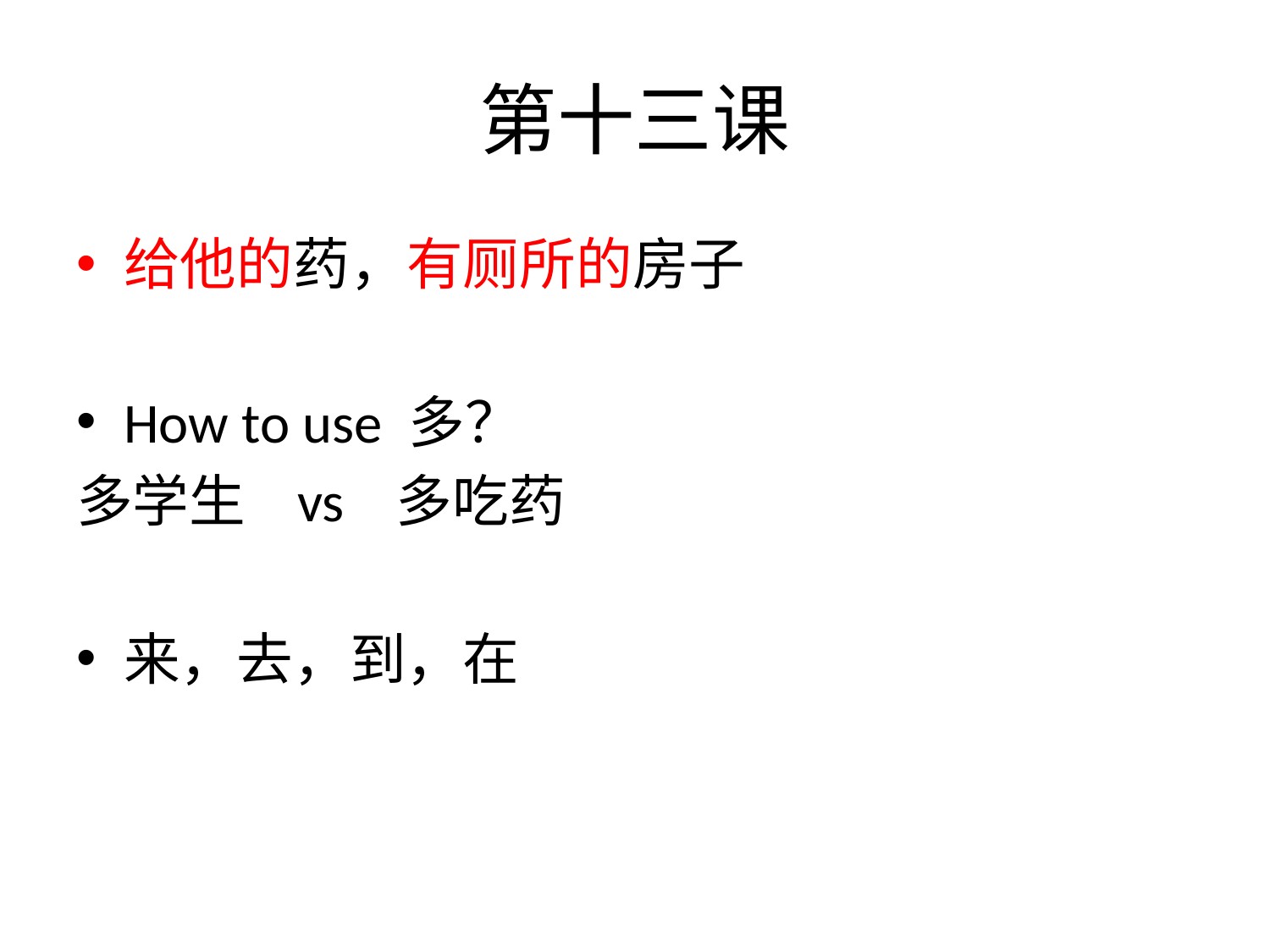

# 第十三课
给他的药，有厕所的房子

How to use 多？
多学生   vs   多吃药

来，去，到，在